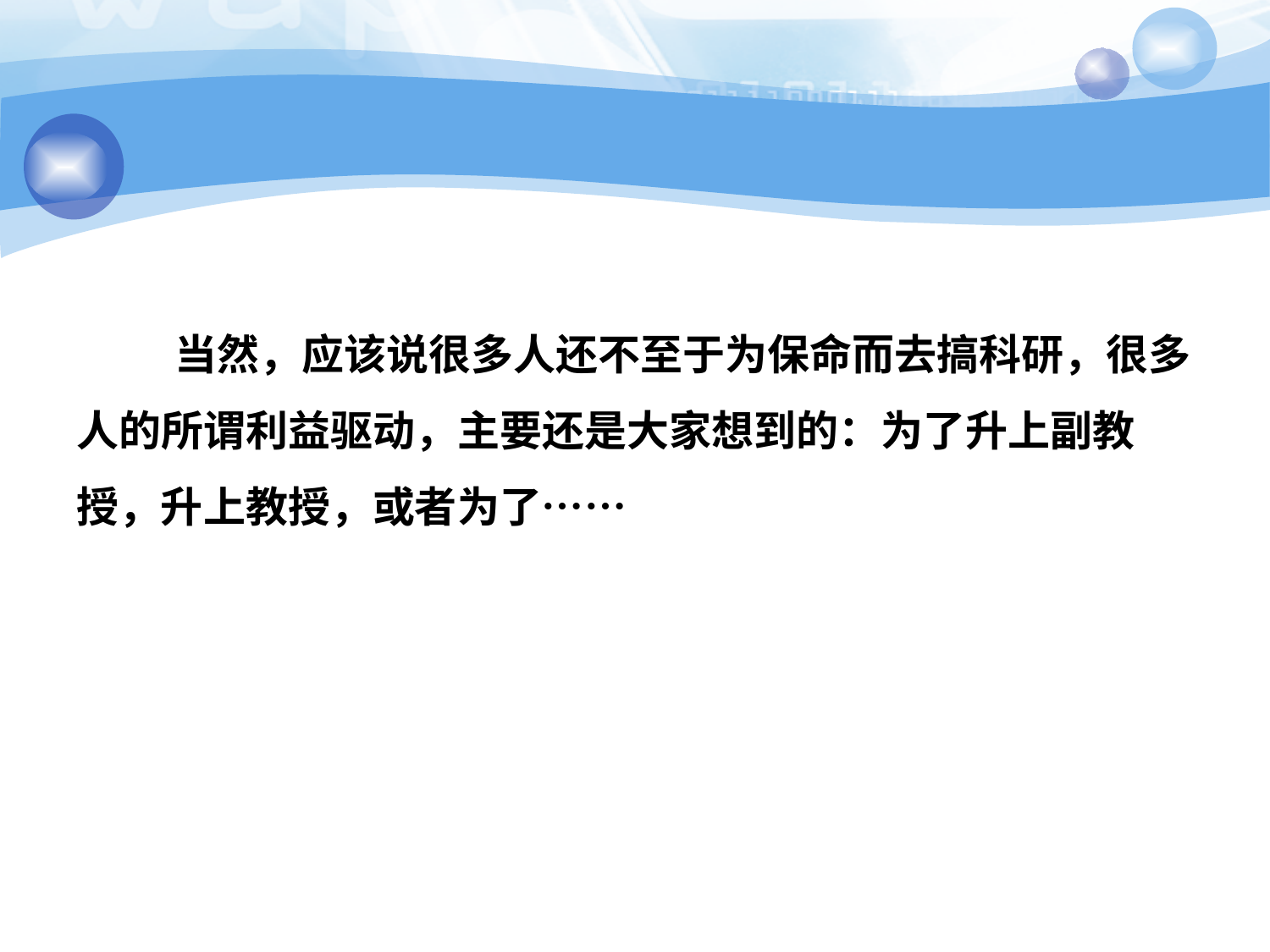

#
当然，应该说很多人还不至于为保命而去搞科研，很多人的所谓利益驱动，主要还是大家想到的：为了升上副教授，升上教授，或者为了……